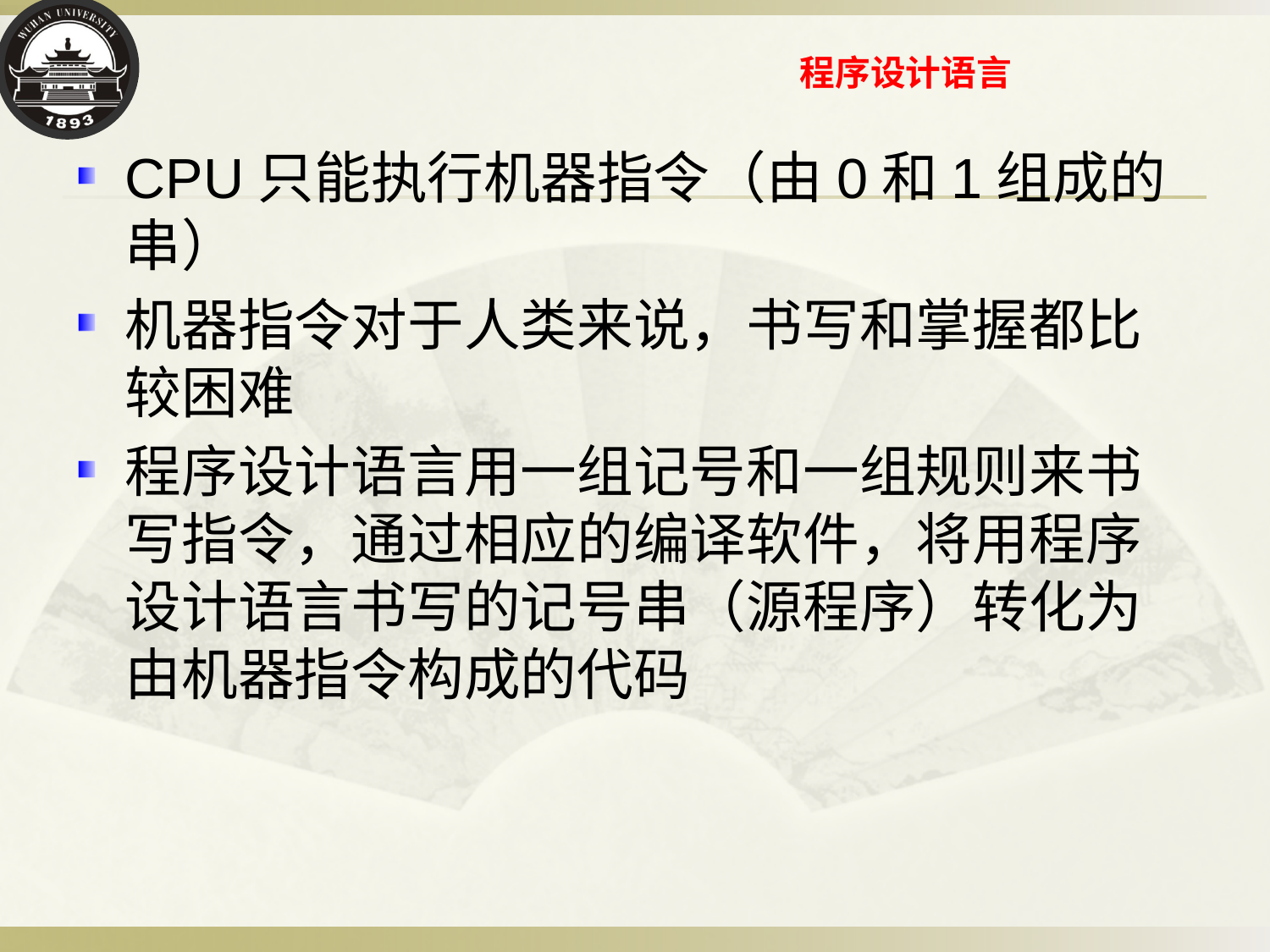

# 程序设计语言
CPU只能执行机器指令（由0和1组成的串）
机器指令对于人类来说，书写和掌握都比较困难
程序设计语言用一组记号和一组规则来书写指令，通过相应的编译软件，将用程序设计语言书写的记号串（源程序）转化为由机器指令构成的代码